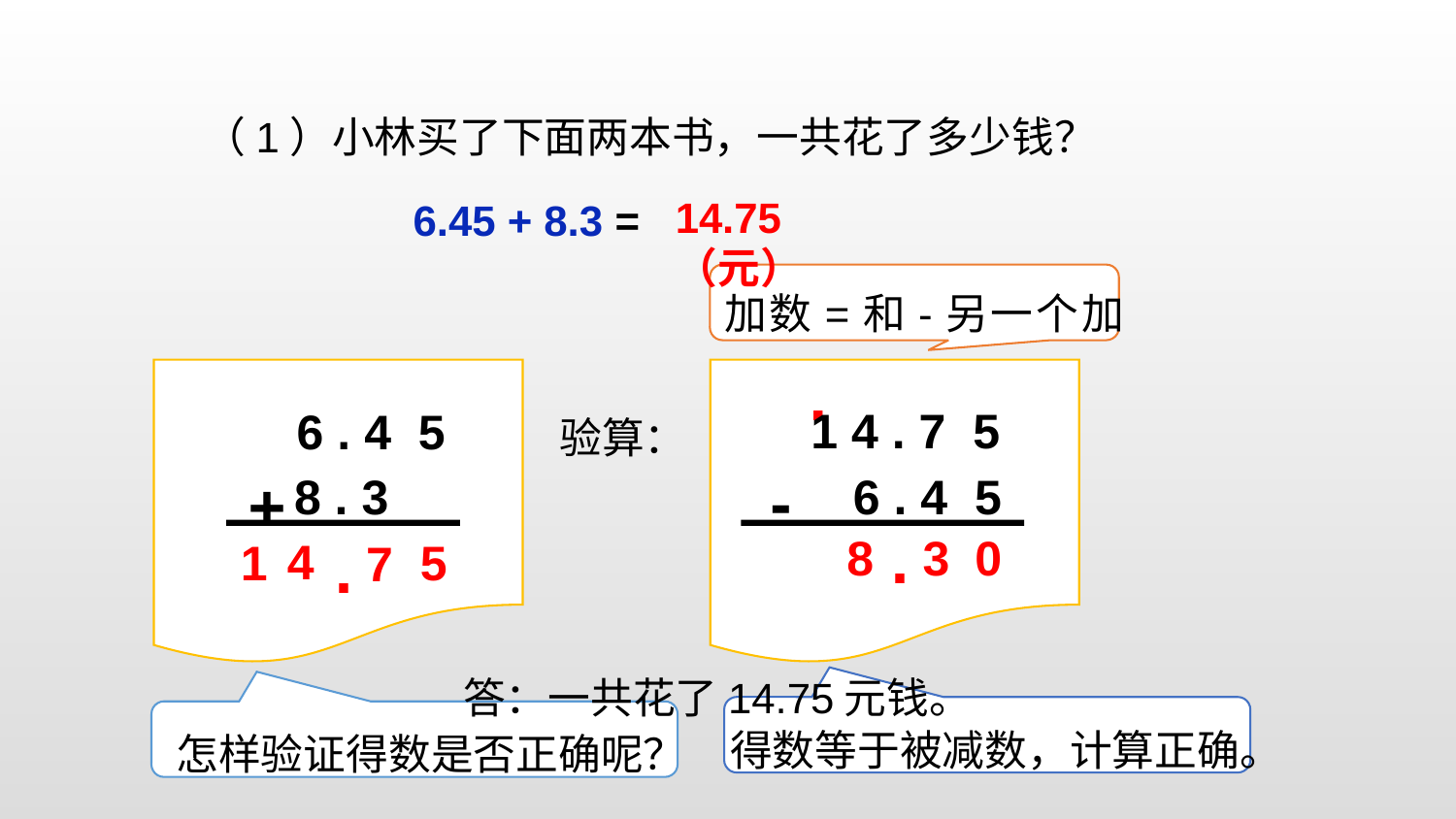

（1）小林买了下面两本书，一共花了多少钱？
14.75（元）
6.45 + 8.3 =
加数=和-另一个加数
这个月
.

1 4 . 7  5
-
6 . 4  5
.
8
3
0

6 . 4  5
+
8 . 3
.

4
5
1
7
验算：
答：一共花了14.75元钱。
得数等于被减数，计算正确。
这个月
怎样验证得数是否正确呢？
这个月